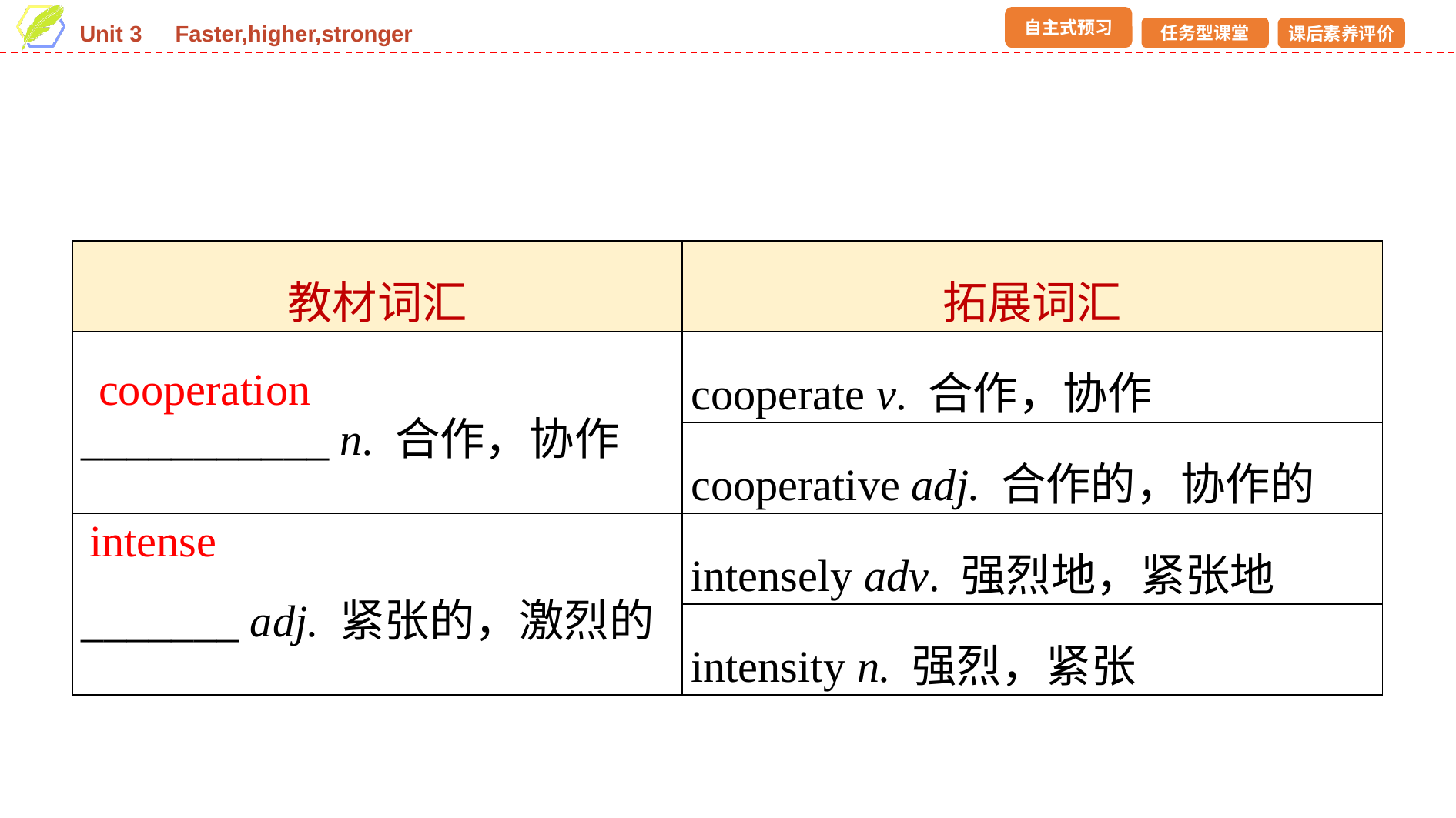

| 教材词汇 | 拓展词汇 |
| --- | --- |
| \_\_\_\_\_\_\_\_\_\_\_ n. 合作，协作 | cooperate v. 合作，协作 |
|  | cooperative adj. 合作的，协作的 |
| \_\_\_\_\_\_\_ adj. 紧张的，激烈的 | intensely adv. 强烈地，紧张地 |
|  | intensity n. 强烈，紧张 |
cooperation
intense